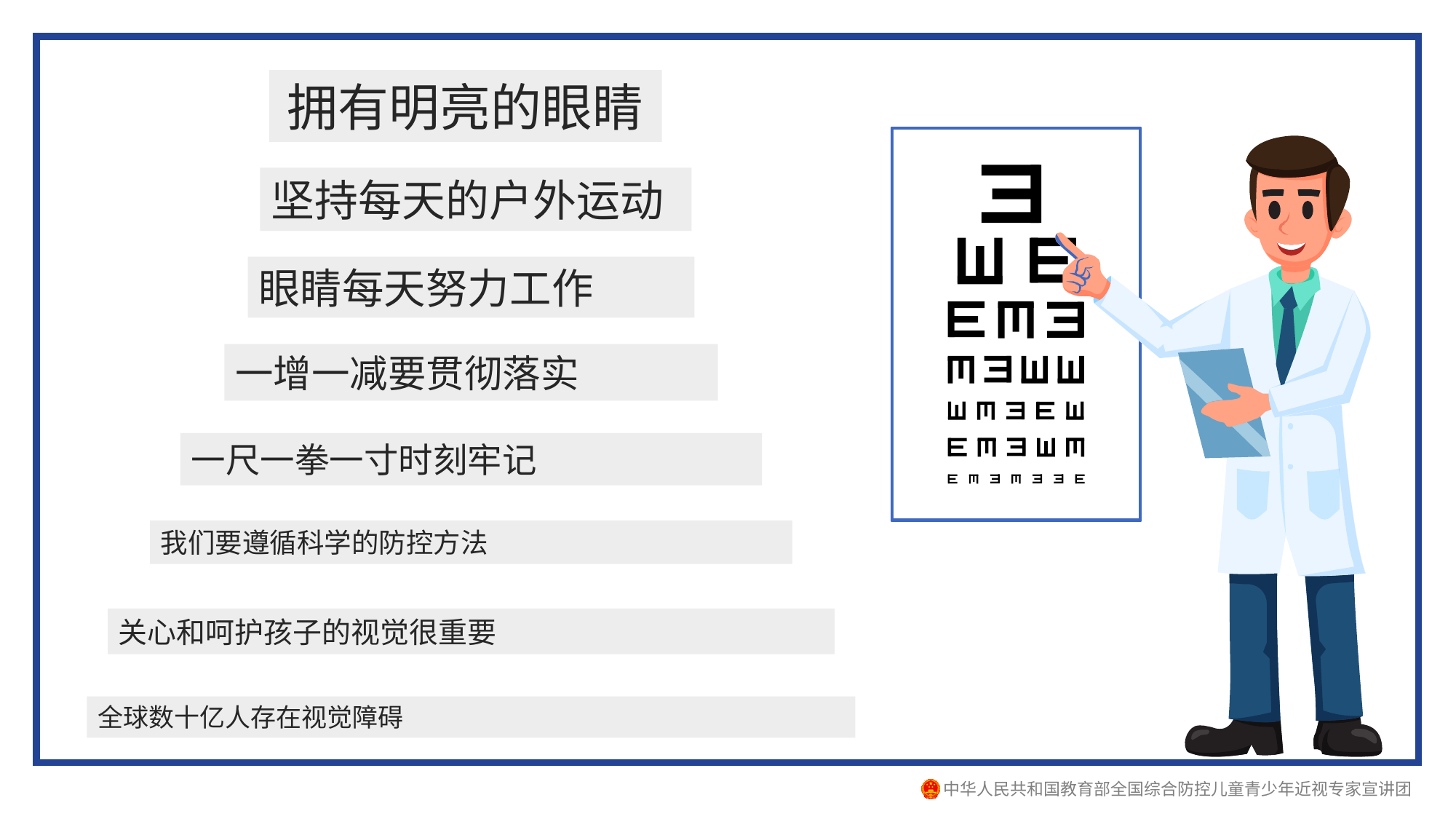

拥有明亮的眼睛

坚持每天的户外运动

眼睛每天努力工作

一增一减要贯彻落实

一尺一拳一寸时刻牢记

我们要遵循科学的防控方法

关心和呵护孩子的视觉很重要
全球数十亿人存在视觉障碍